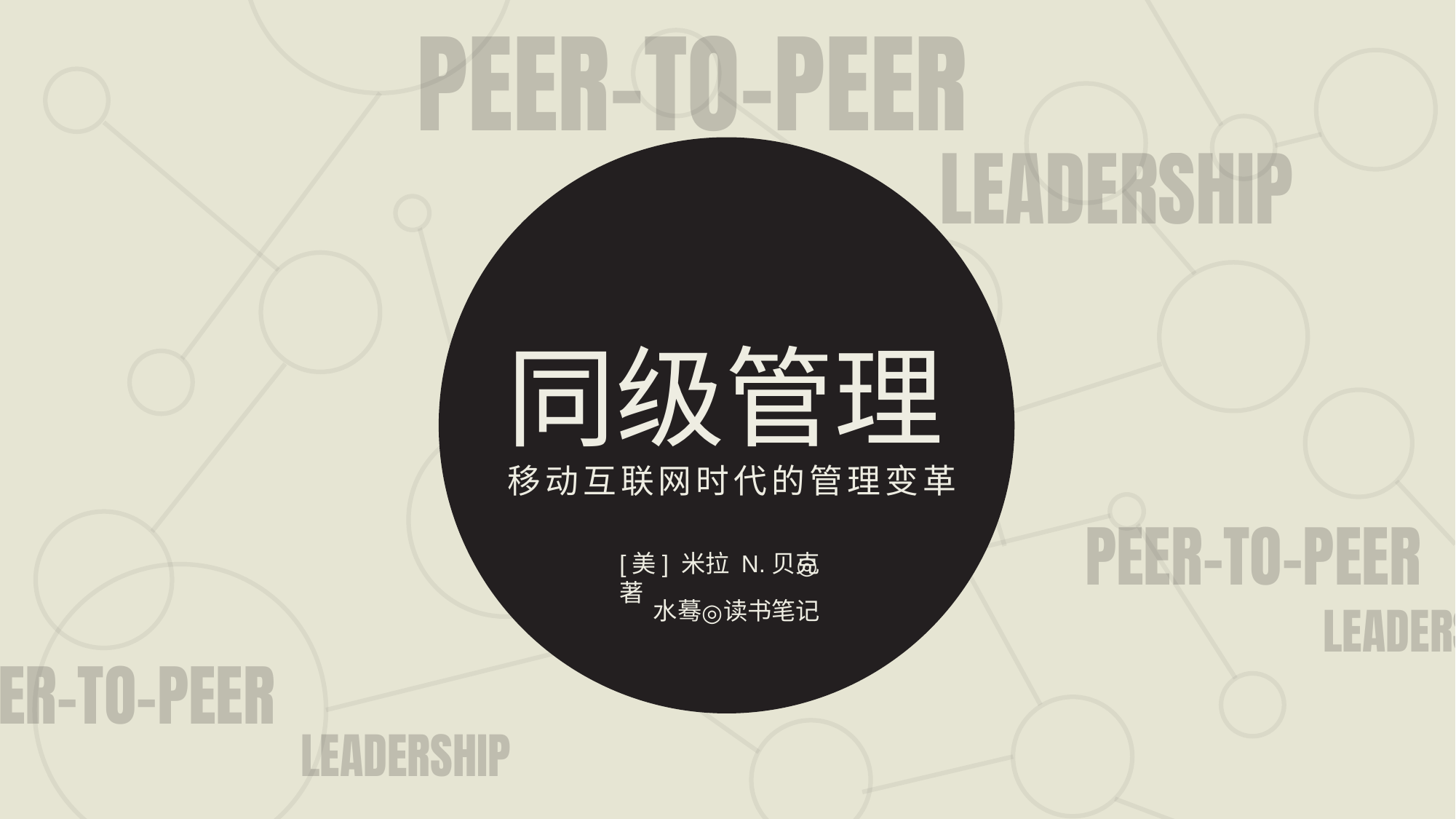

PEER-TO-PEER
LEADERSHIP

同级管理
移动互联网时代的管理变革
PEER-TO-PEER
LEADERSHIP
PEER-TO-PEER
LEADERSHIP
[美] 米拉 N.贝克     著
◎
水蓦    读书笔记
◎